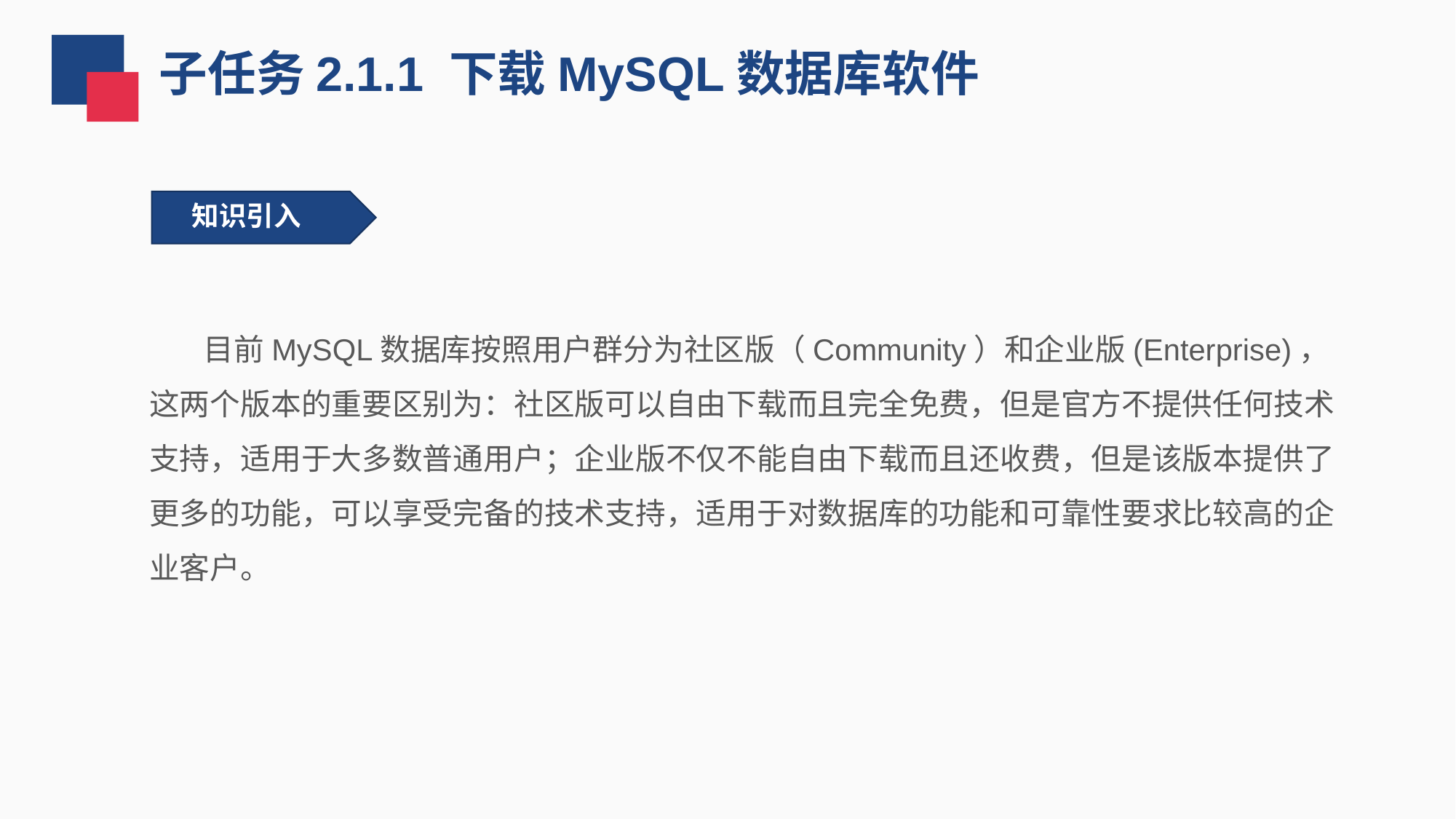

子任务2.1.1 下载MySQL数据库软件

任务实现
知识引入
       目前MySQL数据库按照用户群分为社区版（Community）和企业版(Enterprise)，这两个版本的重要区别为：社区版可以自由下载而且完全免费，但是官方不提供任何技术支持，适用于大多数普通用户；企业版不仅不能自由下载而且还收费，但是该版本提供了更多的功能，可以享受完备的技术支持，适用于对数据库的功能和可靠性要求比较高的企业客户。